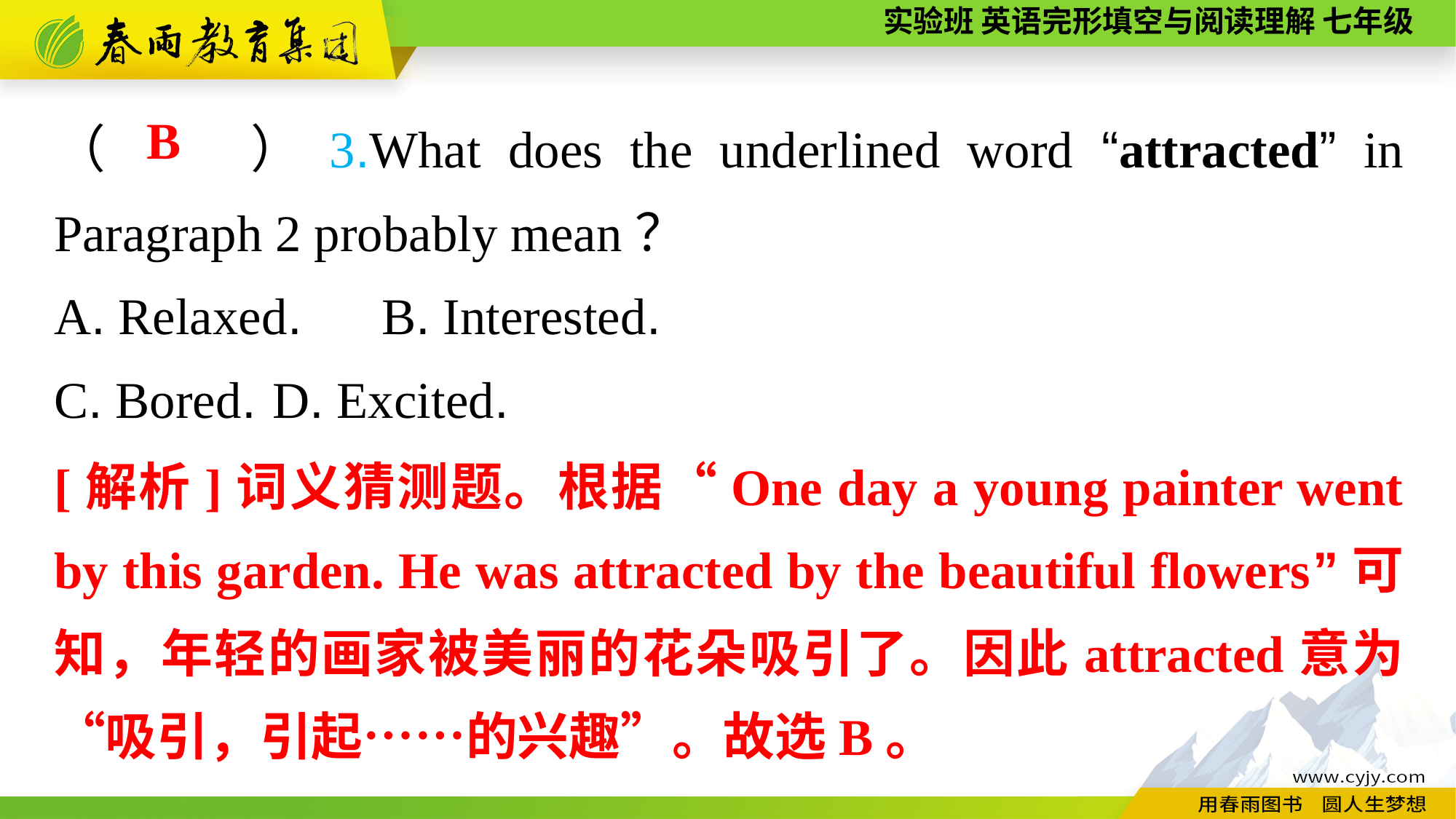

（　　）3.What does the underlined word “attracted” in Paragraph 2 probably mean？
A. Relaxed.	B. Interested.
C. Bored.	D. Excited.
B
[解析]词义猜测题。根据“One day a young painter went by this garden. He was attracted by the beautiful flowers”可知，年轻的画家被美丽的花朵吸引了。因此attracted意为“吸引，引起……的兴趣”。故选B。